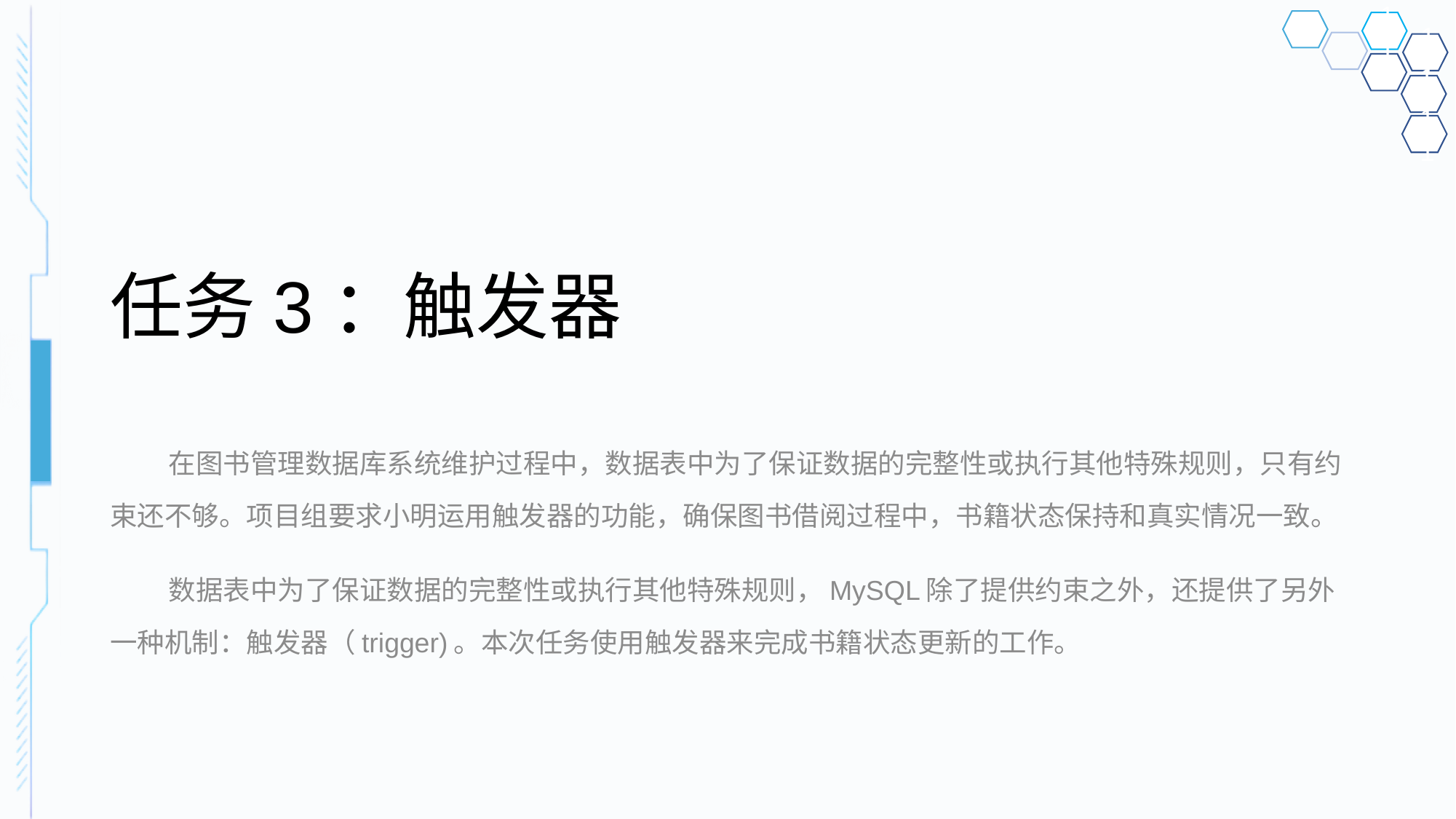

# 任务3：触发器
在图书管理数据库系统维护过程中，数据表中为了保证数据的完整性或执行其他特殊规则，只有约束还不够。项目组要求小明运用触发器的功能，确保图书借阅过程中，书籍状态保持和真实情况一致。
数据表中为了保证数据的完整性或执行其他特殊规则，MySQL除了提供约束之外，还提供了另外一种机制：触发器（trigger)。本次任务使用触发器来完成书籍状态更新的工作。